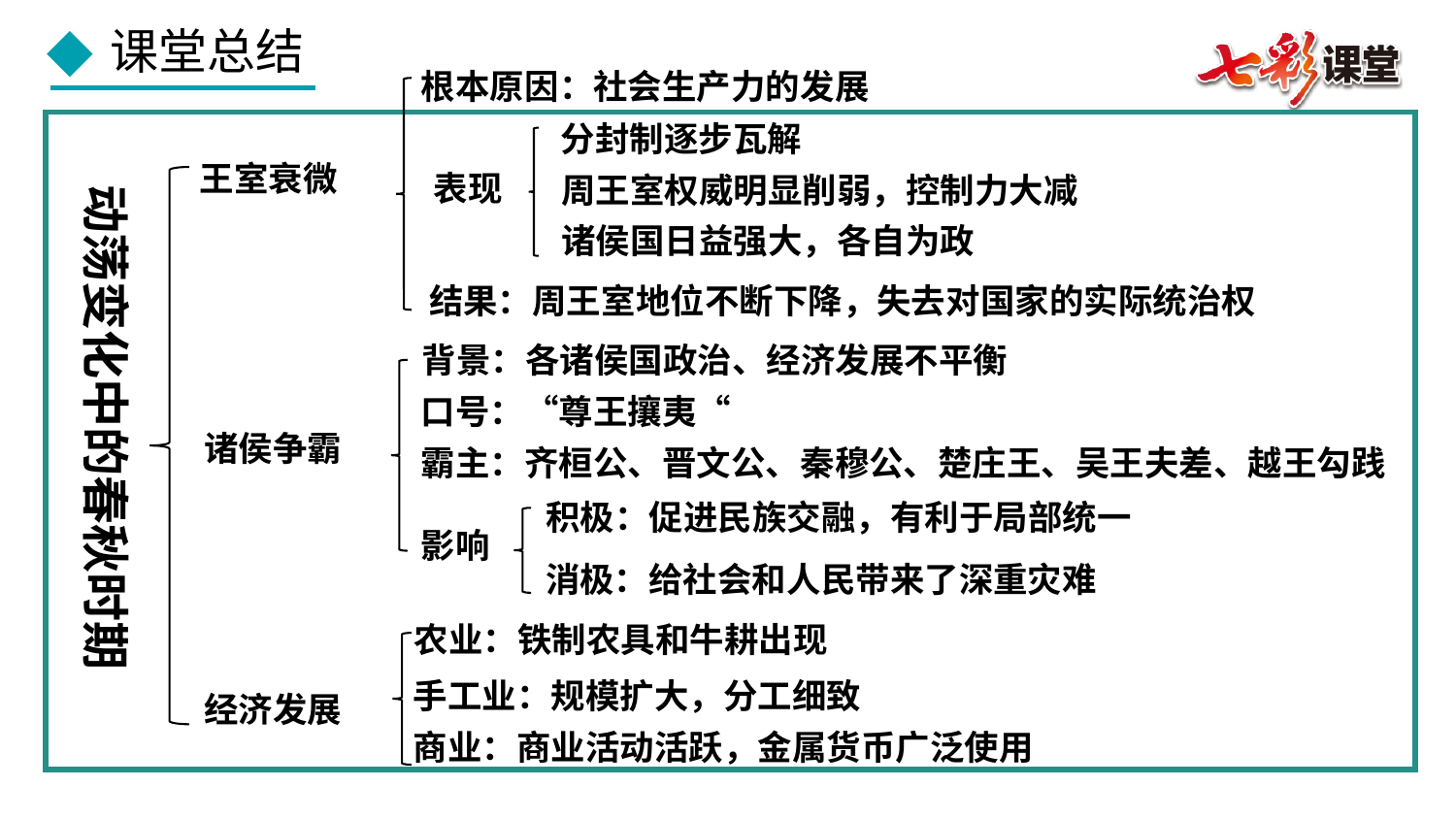

根本原因：社会生产力的发展

分封制逐步瓦解

王室衰微
表现
周王室权威明显削弱，控制力大减

动荡变化中的春秋时期
诸侯国日益强大，各自为政
结果：周王室地位不断下降，失去对国家的实际统治权

背景：各诸侯国政治、经济发展不平衡

口号：“尊王攘夷“
诸侯争霸
霸主：齐桓公、晋文公、秦穆公、楚庄王、吴王夫差、越王勾践
积极：促进民族交融，有利于局部统一

影响
消极：给社会和人民带来了深重灾难
农业：铁制农具和牛耕出现

手工业：规模扩大，分工细致
经济发展
商业：商业活动活跃，金属货币广泛使用